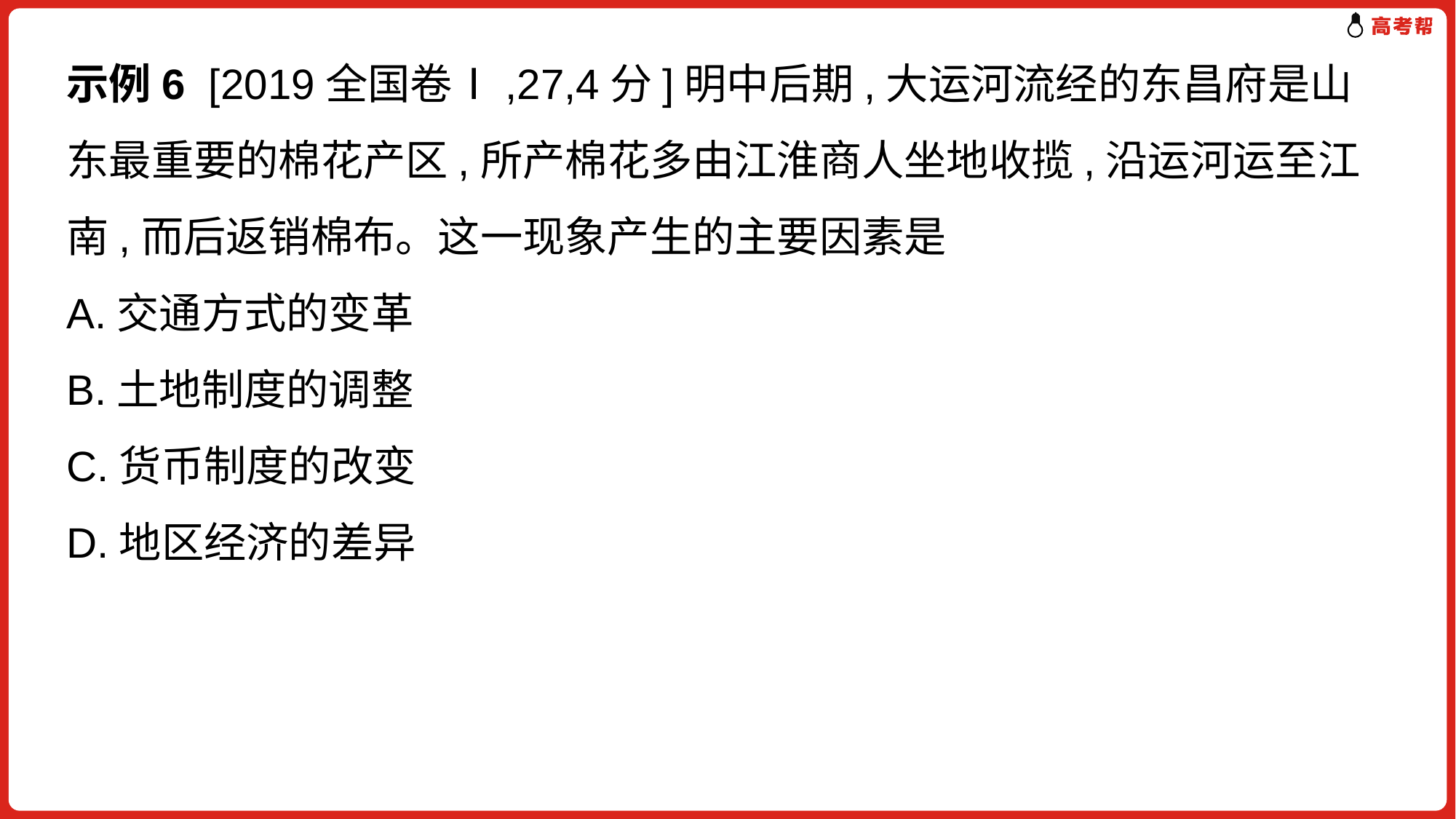

示例6  [2019全国卷Ⅰ,27,4分]明中后期,大运河流经的东昌府是山东最重要的棉花产区,所产棉花多由江淮商人坐地收揽,沿运河运至江南,而后返销棉布。这一现象产生的主要因素是
A.交通方式的变革
B.土地制度的调整
C.货币制度的改变
D.地区经济的差异